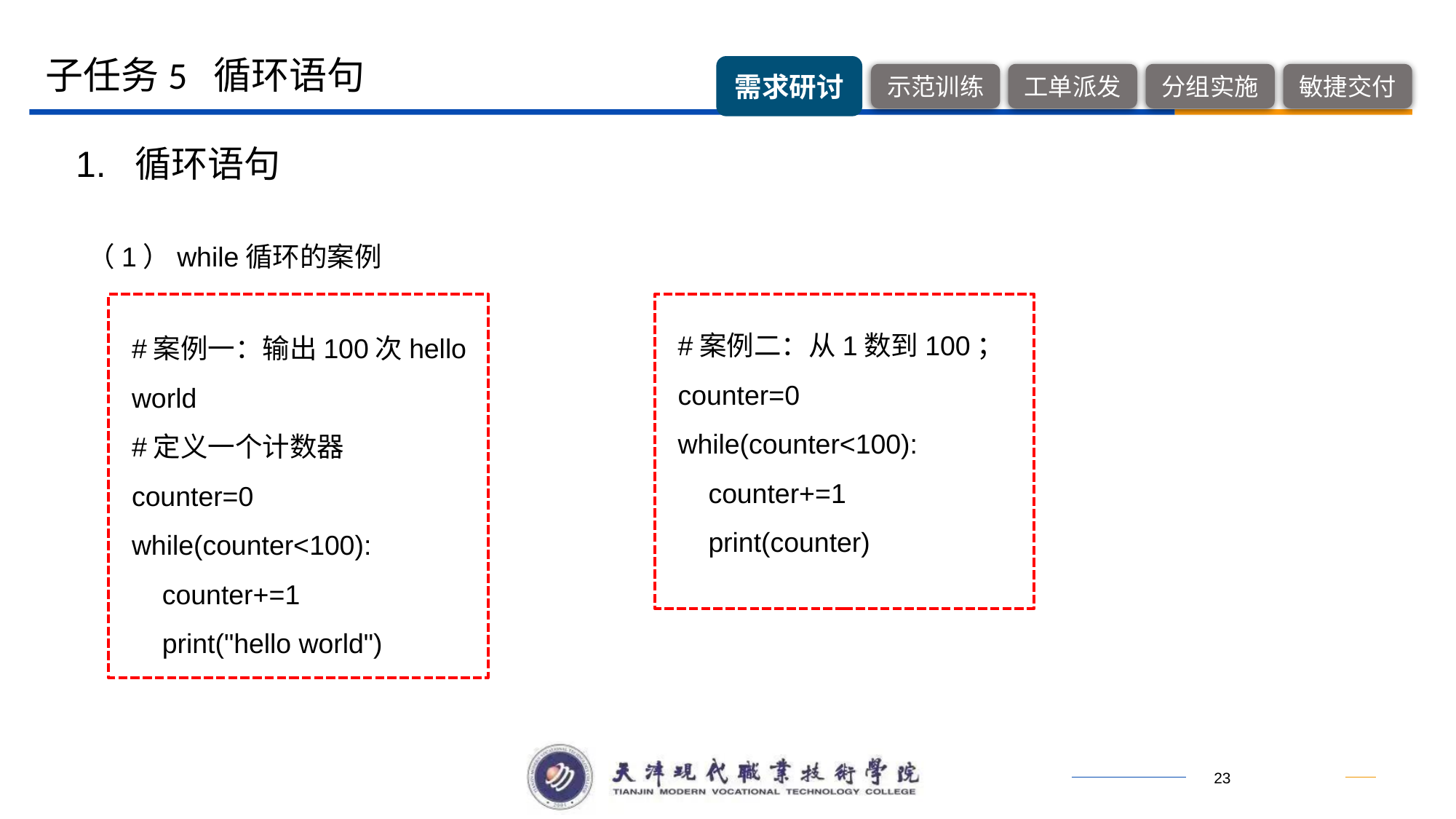

子任务5  循环语句

1.  循环语句
（1）while循环的案例

#案例一：输出100次hello world
#定义一个计数器
counter=0
while(counter<100):
    counter+=1
    print("hello world")

#案例二：从1数到100；
counter=0
while(counter<100):
    counter+=1
    print(counter)